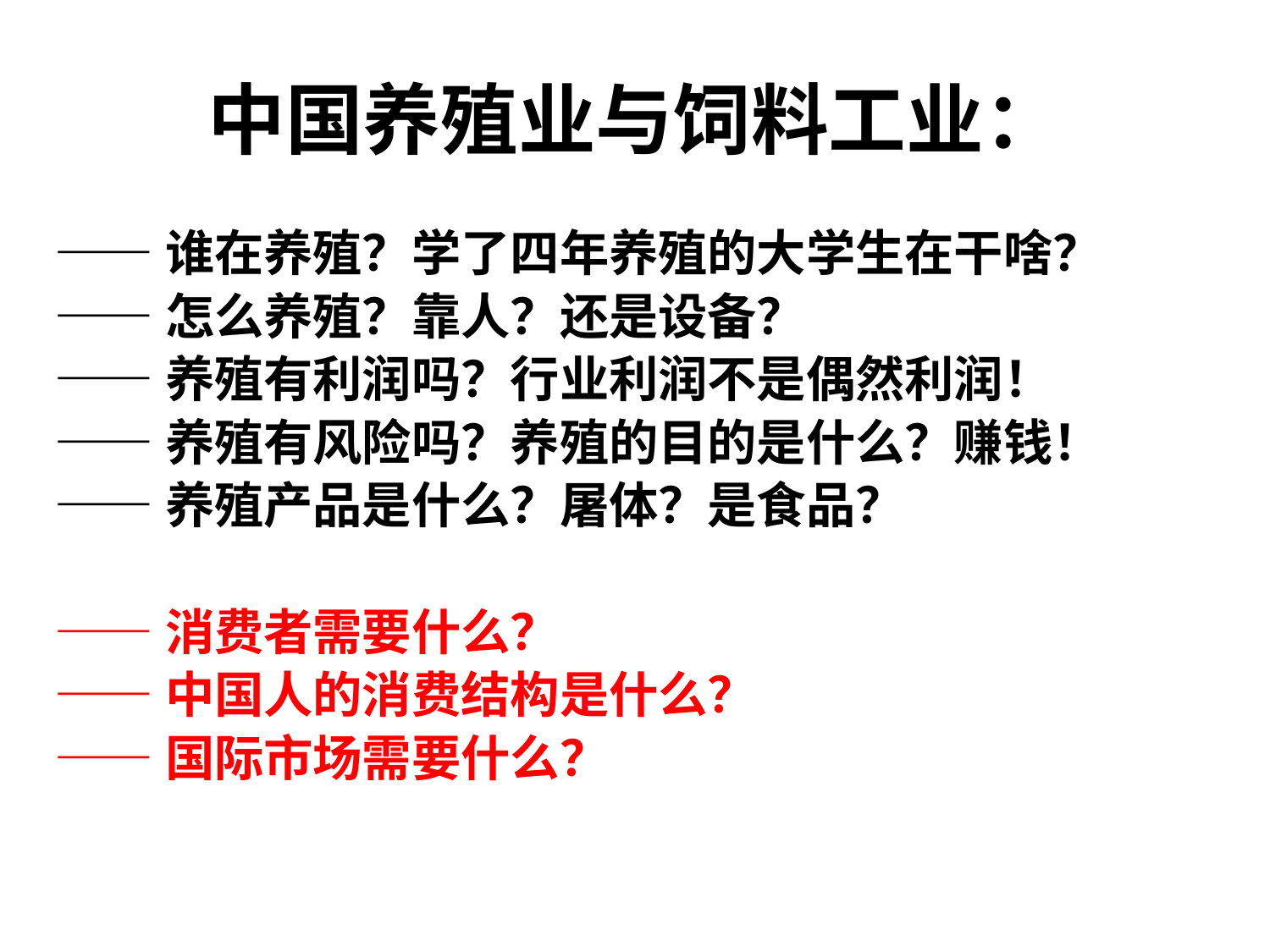

# 中国养殖业与饲料工业：
——谁在养殖？学了四年养殖的大学生在干啥？
——怎么养殖？靠人？还是设备？
——养殖有利润吗？行业利润不是偶然利润！
——养殖有风险吗？养殖的目的是什么？赚钱！
——养殖产品是什么？屠体？是食品？

——消费者需要什么？
——中国人的消费结构是什么？
——国际市场需要什么？